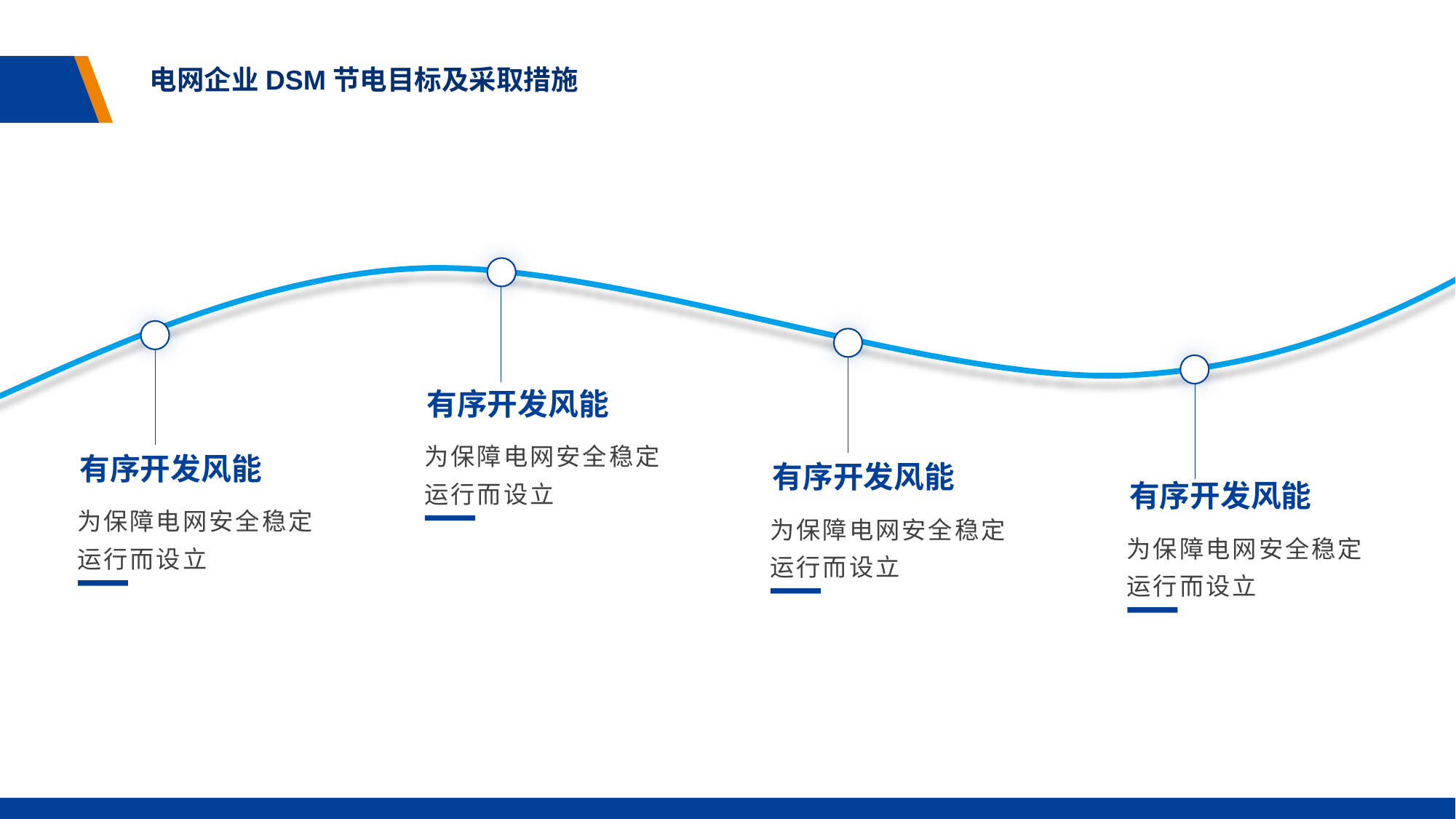

电网企业DSM节电目标及采取措施

有序开发风能
为保障电网安全稳定运行而设立
有序开发风能
有序开发风能
有序开发风能
为保障电网安全稳定运行而设立
为保障电网安全稳定运行而设立

为保障电网安全稳定运行而设立